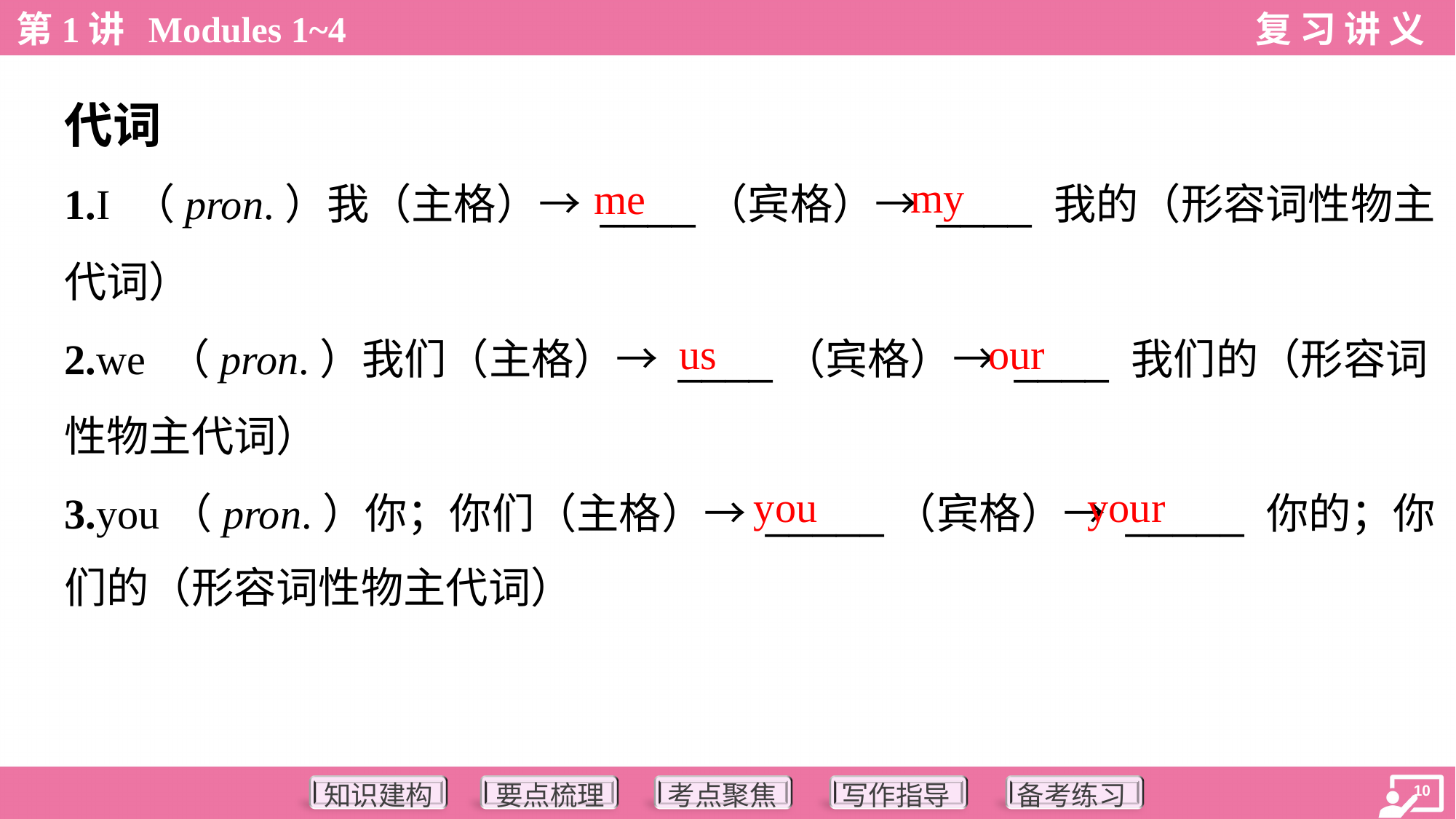

代词
my
me
1.I （pron.）我（主格）→ ____（宾格）→ ____ 我的（形容词性物主
代词）
2.we （pron.）我们（主格）→ ____（宾格）→ ____ 我们的（形容词
性物主代词）
3.you（pron.）你；你们（主格）→ _____（宾格）→ _____ 你的；你
们的（形容词性物主代词）
us
our
you
your